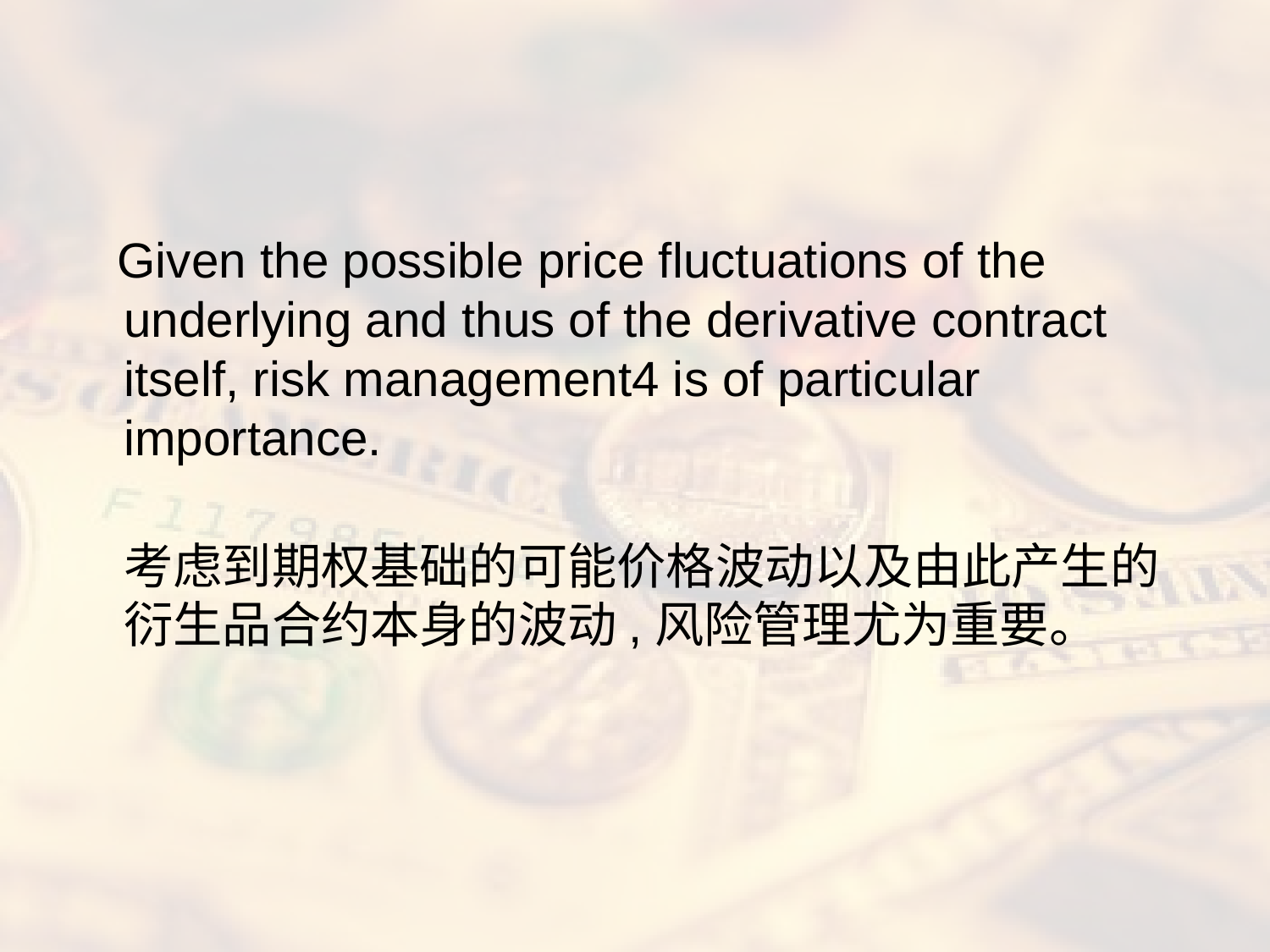

#
   Given the possible price fluctuations of the underlying and thus of the derivative contract itself, risk management4 is of particular importance.
考虑到期权基础的可能价格波动以及由此产生的衍生品合约本身的波动,风险管理尤为重要。